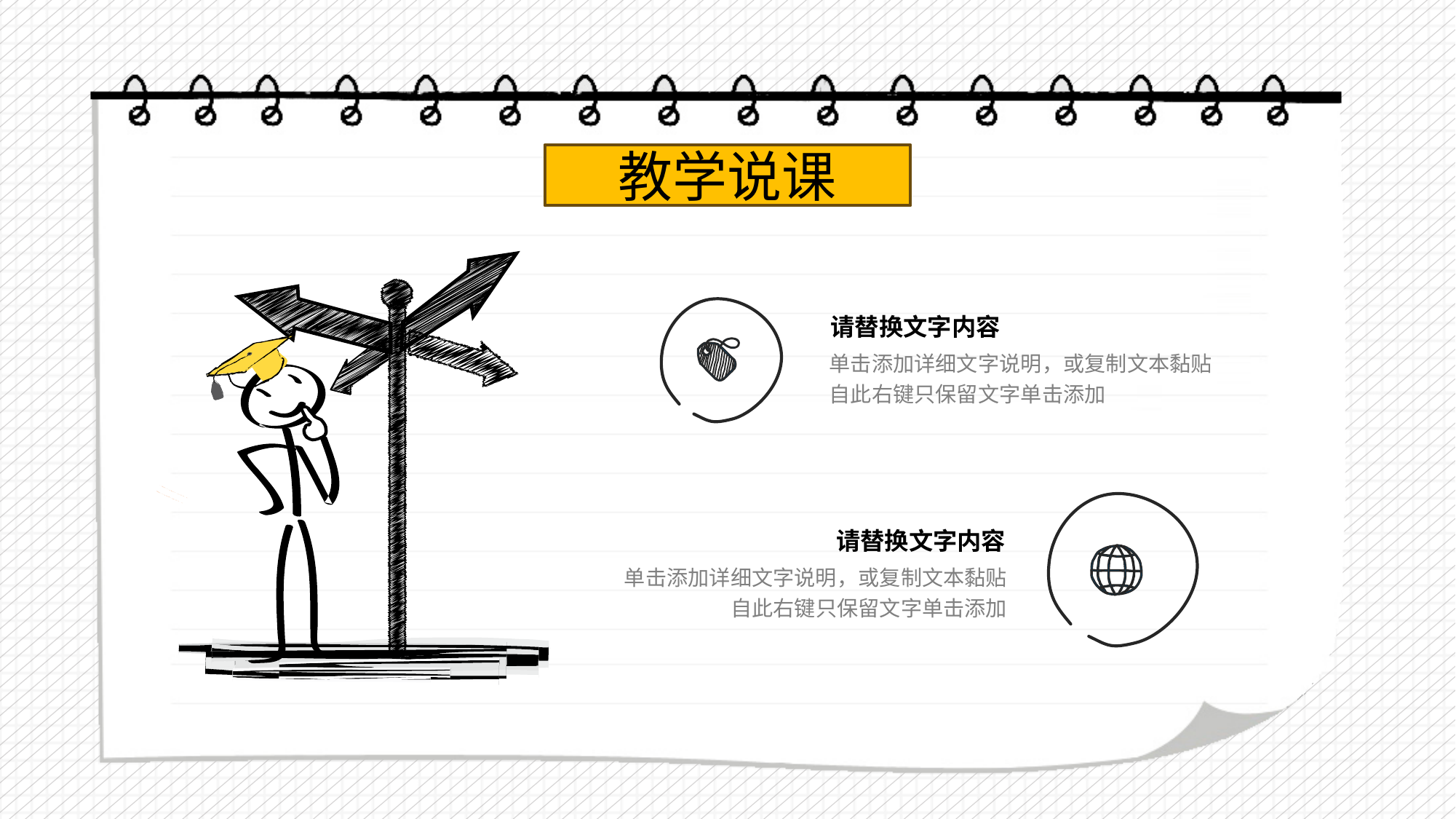

教学说课

请替换文字内容
单击添加详细文字说明，或复制文本黏贴自此右键只保留文字单击添加

请替换文字内容
单击添加详细文字说明，或复制文本黏贴自此右键只保留文字单击添加